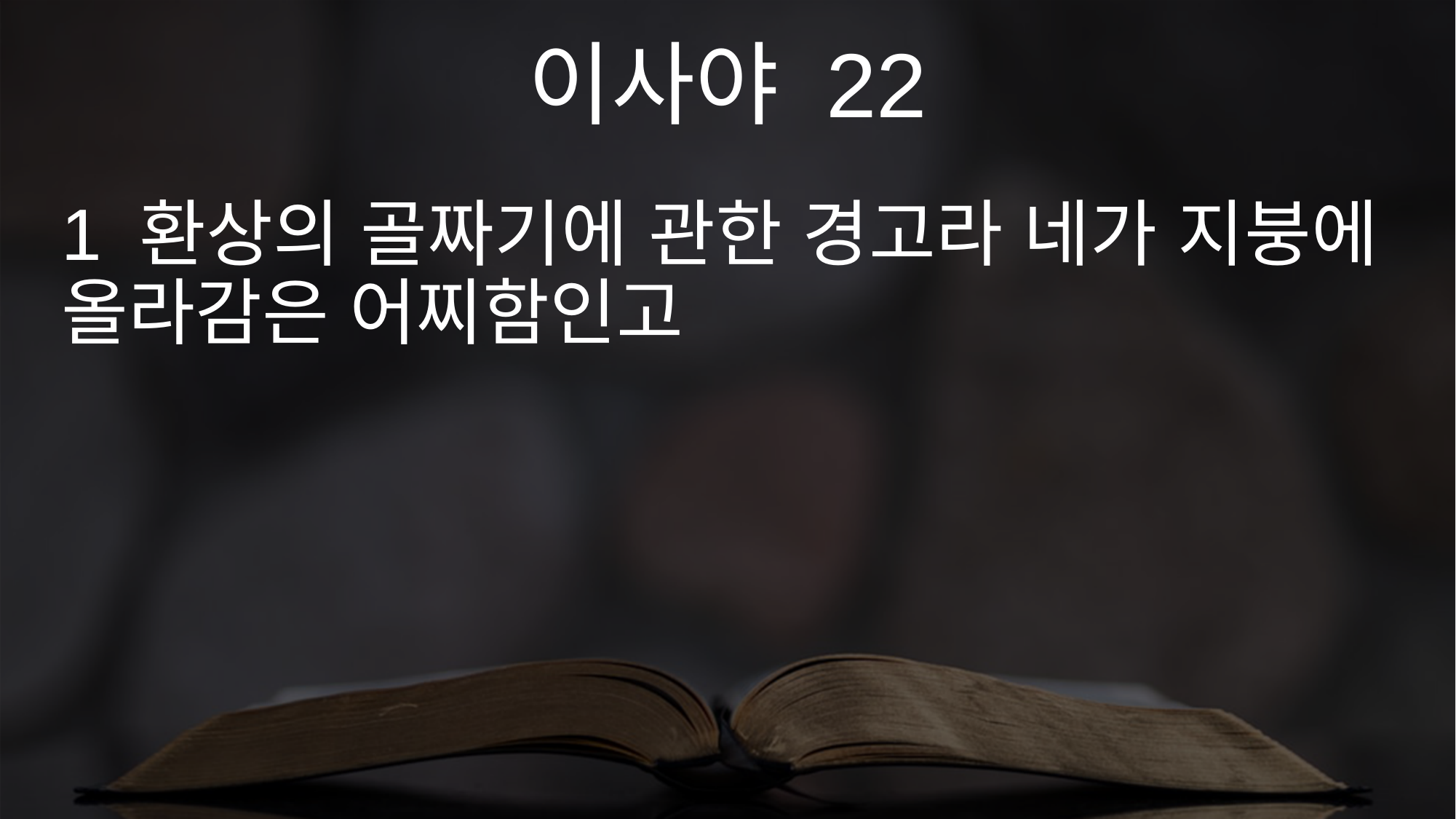

이사야 22
1 환상의 골짜기에 관한 경고라 네가 지붕에 올라감은 어찌함인고